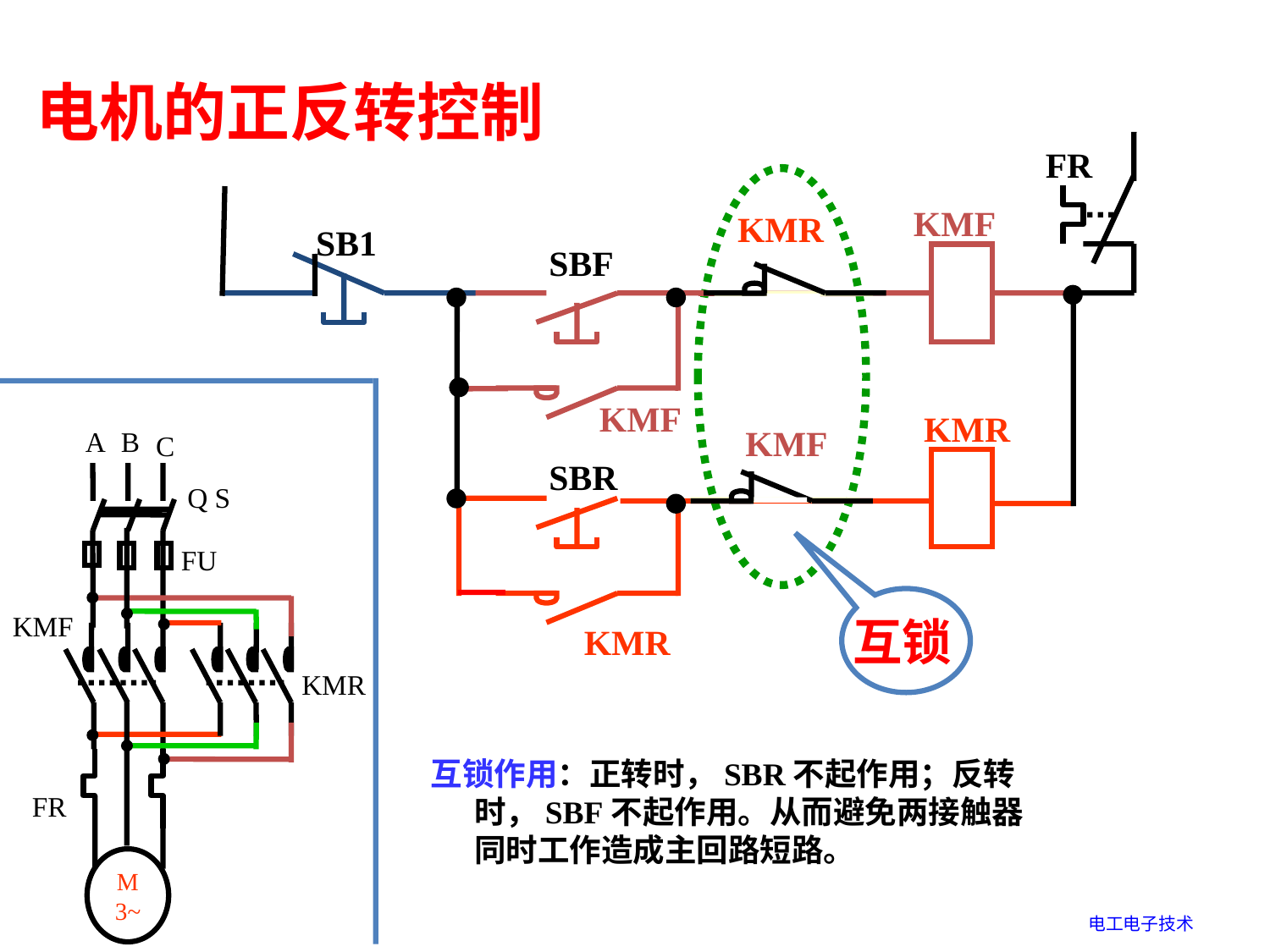

电机的正反转控制
FR

KMF

KMR

SB1

SBF

KMF
KMR
KMF

A
B
C
SBR

KMR

Q S

FU

互锁

KMF

KMR

互锁作用：正转时，SBR不起作用；反转
     时，SBF不起作用。从而避免两接触器
     同时工作造成主回路短路。

FR

M
3~
电工电子技术